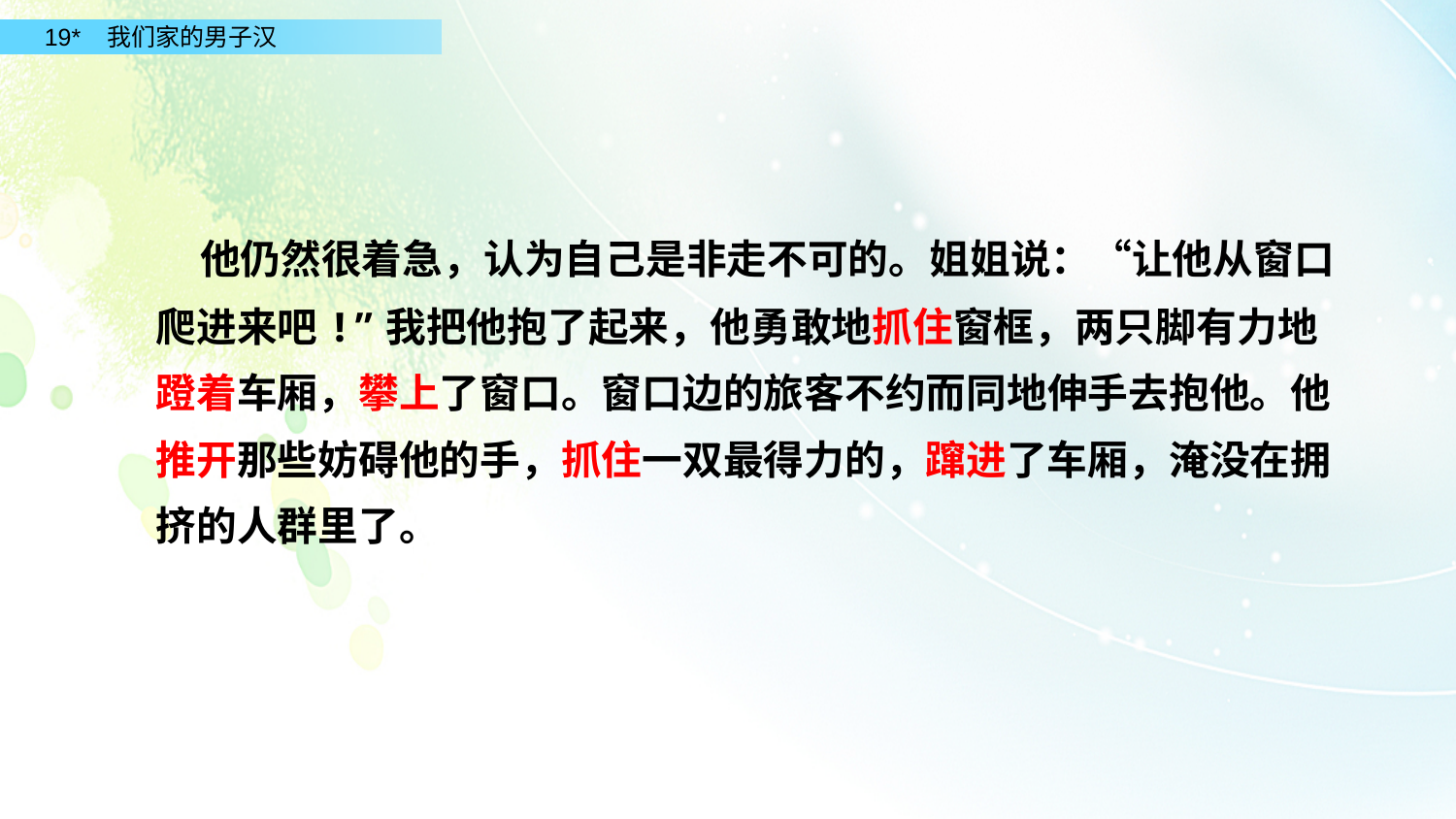

他仍然很着急，认为自己是非走不可的。姐姐说：“让他从窗口爬进来吧!”我把他抱了起来，他勇敢地抓住窗框，两只脚有力地蹬着车厢，攀上了窗口。窗口边的旅客不约而同地伸手去抱他。他推开那些妨碍他的手，抓住一双最得力的，蹿进了车厢，淹没在拥挤的人群里了。